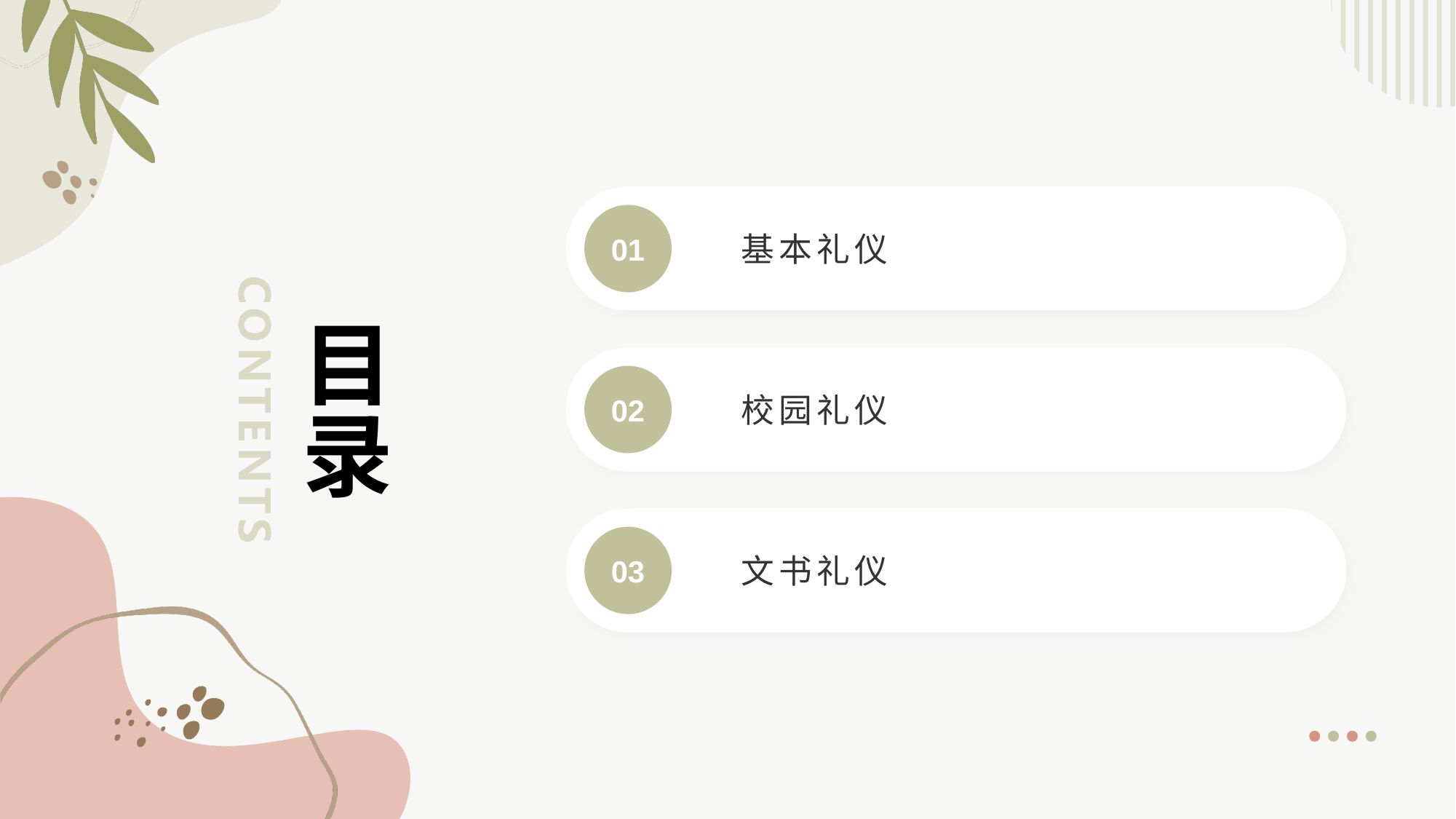

01
基本礼仪
# 目录

02
校园礼仪

03
文书礼仪